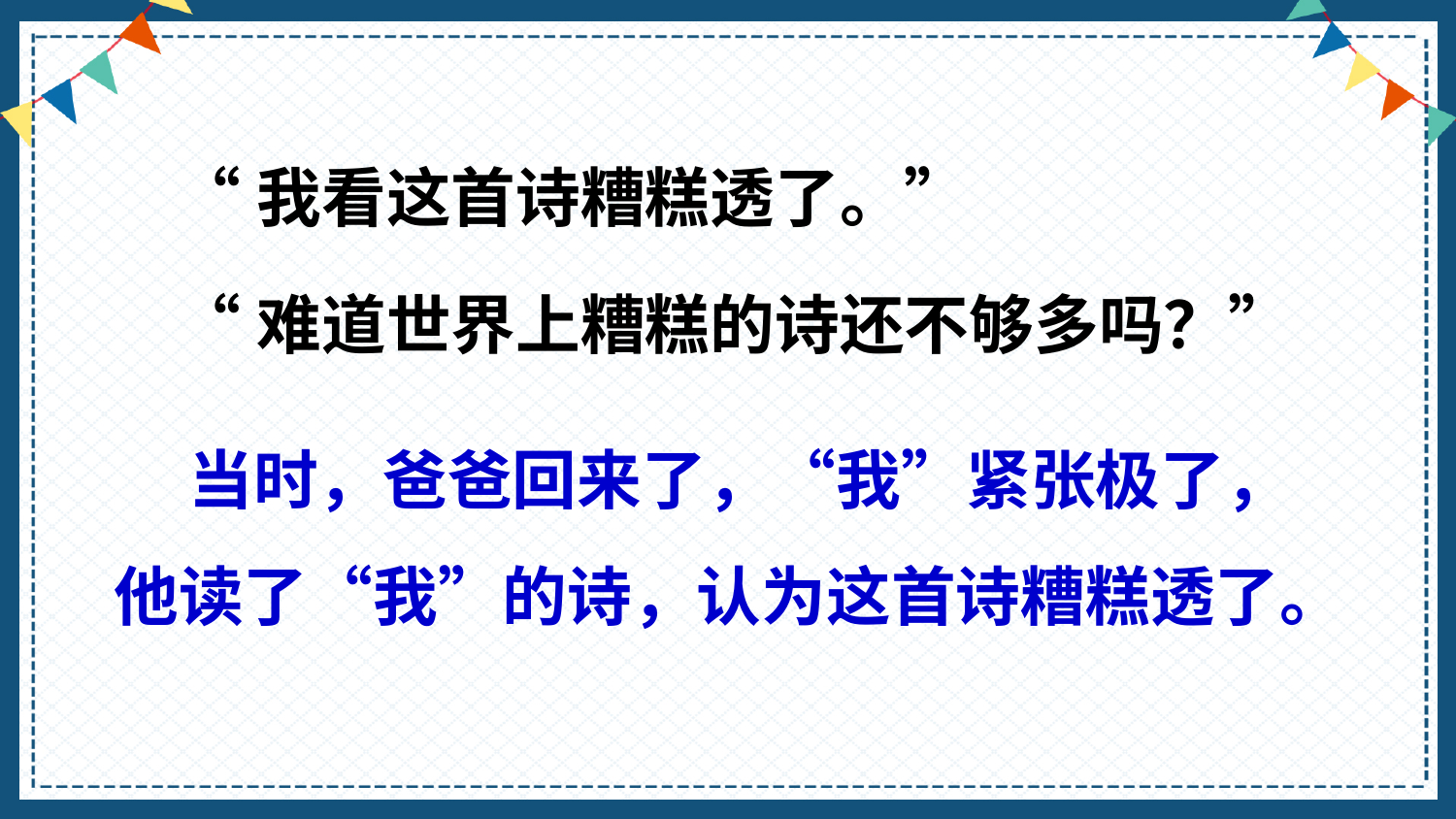

“我看这首诗糟糕透了。”
    “难道世界上糟糕的诗还不够多吗？”
    当时，爸爸回来了，“我”紧张极了，他读了“我”的诗，认为这首诗糟糕透了。